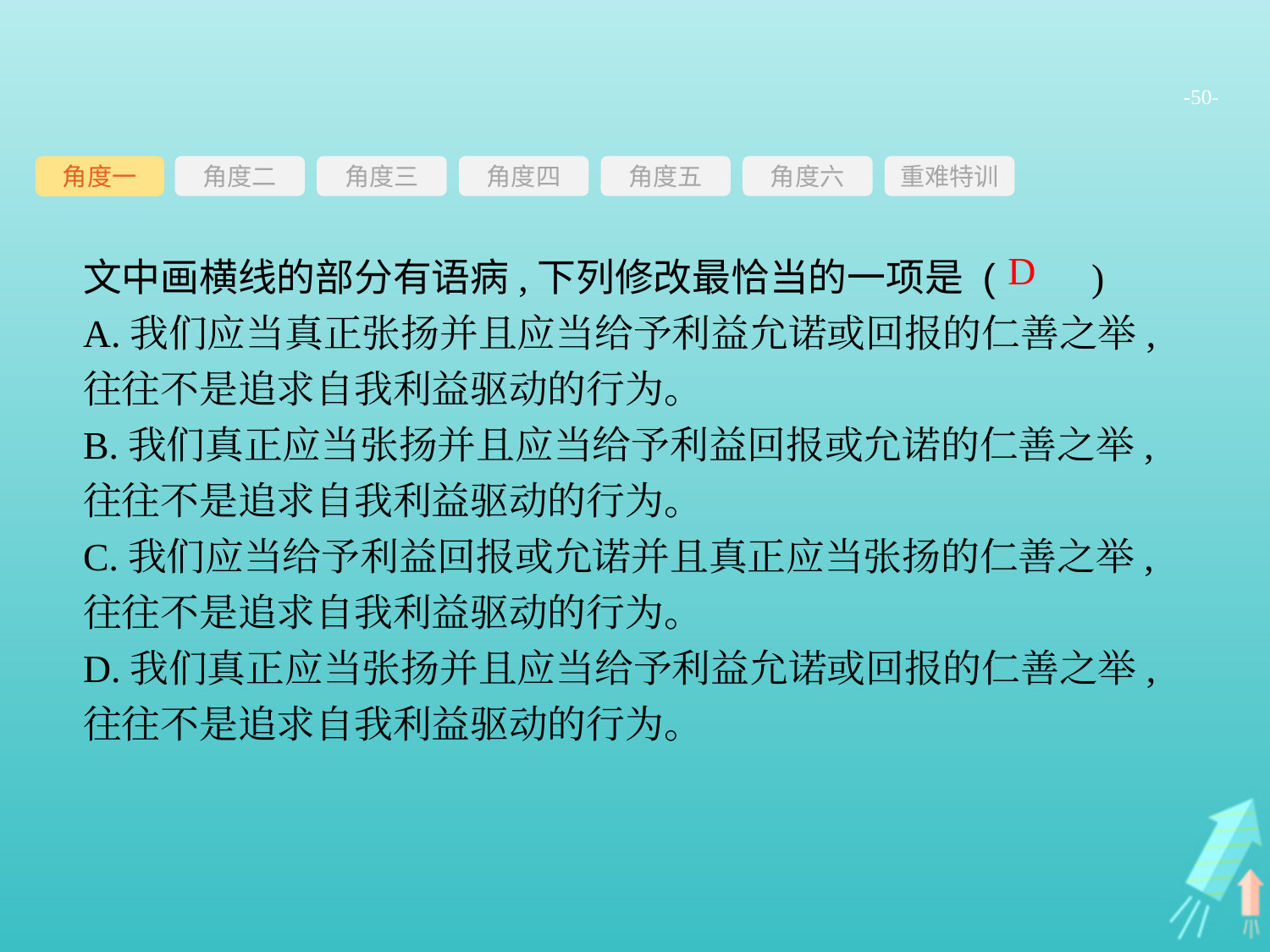

-50-
角度三
角度四
角度五
角度六
重难特训
角度二
角度一
文中画横线的部分有语病,下列修改最恰当的一项是 (　　)
A.我们应当真正张扬并且应当给予利益允诺或回报的仁善之举,往往不是追求自我利益驱动的行为。
B.我们真正应当张扬并且应当给予利益回报或允诺的仁善之举,往往不是追求自我利益驱动的行为。
C.我们应当给予利益回报或允诺并且真正应当张扬的仁善之举,往往不是追求自我利益驱动的行为。
D.我们真正应当张扬并且应当给予利益允诺或回报的仁善之举,往往不是追求自我利益驱动的行为。
D